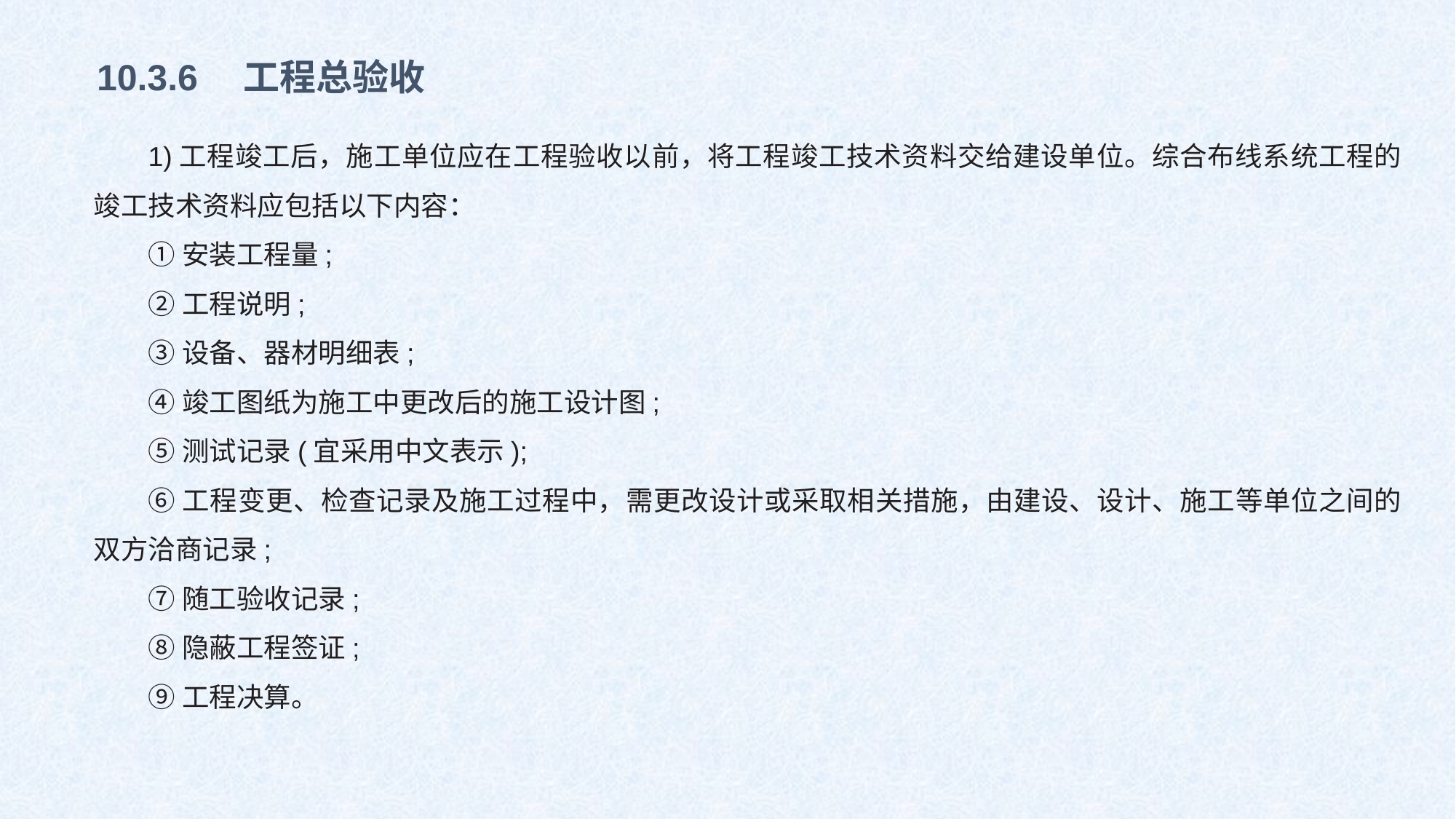

10.3.6　工程总验收
1)工程竣工后，施工单位应在工程验收以前，将工程竣工技术资料交给建设单位。综合布线系统工程的竣工技术资料应包括以下内容：
①安装工程量;
②工程说明;
③设备、器材明细表;
④竣工图纸为施工中更改后的施工设计图;
⑤测试记录(宜采用中文表示);
⑥工程变更、检查记录及施工过程中，需更改设计或采取相关措施，由建设、设计、施工等单位之间的双方洽商记录;
⑦随工验收记录;
⑧隐蔽工程签证;
⑨工程决算。